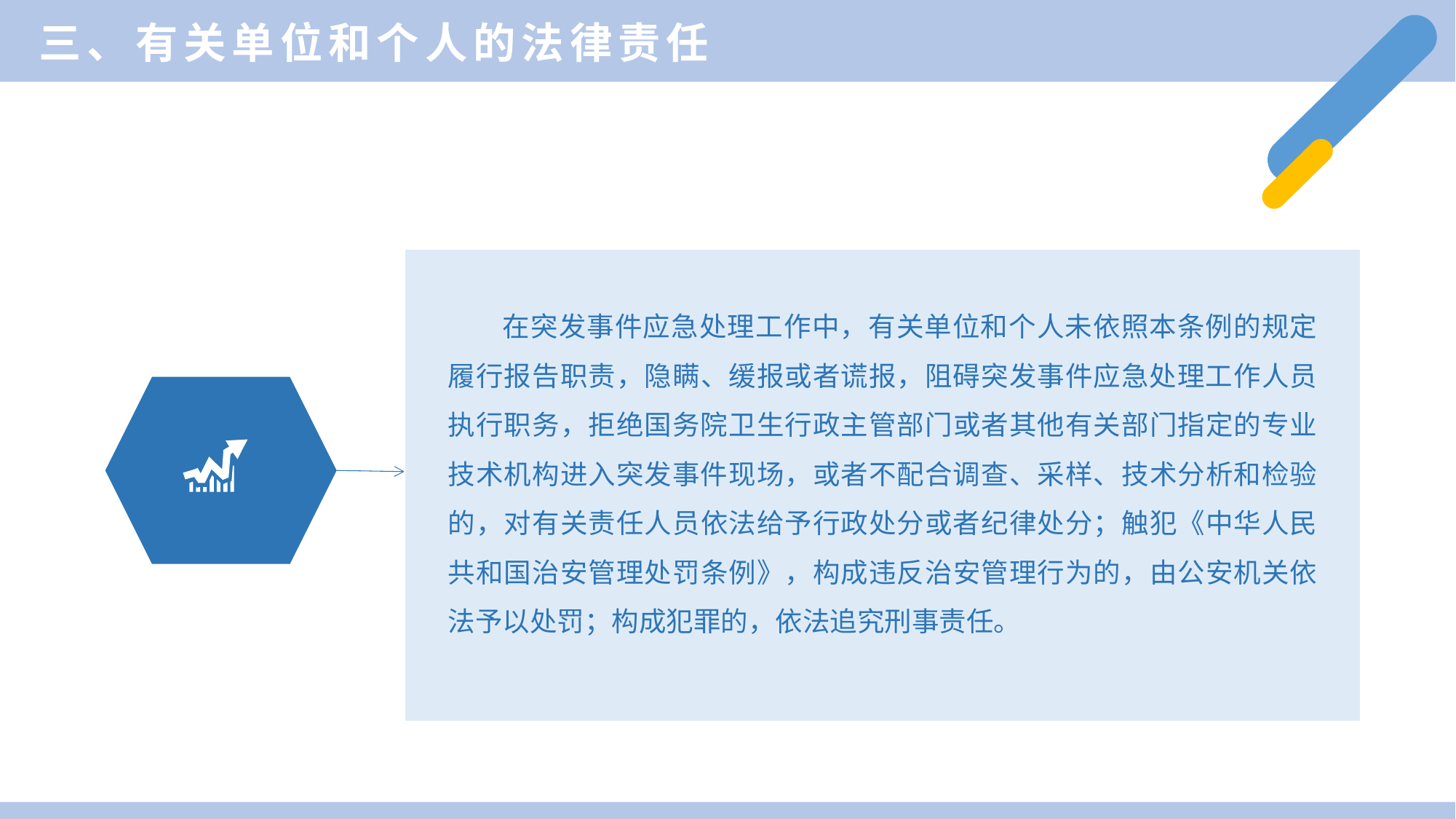

三、有关单位和个人的法律责任

在突发事件应急处理工作中，有关单位和个人未依照本条例的规定履行报告职责，隐瞒、缓报或者谎报，阻碍突发事件应急处理工作人员执行职务，拒绝国务院卫生行政主管部门或者其他有关部门指定的专业技术机构进入突发事件现场，或者不配合调查、采样、技术分析和检验的，对有关责任人员依法给予行政处分或者纪律处分；触犯《中华人民共和国治安管理处罚条例》，构成违反治安管理行为的，由公安机关依法予以处罚；构成犯罪的，依法追究刑事责任。